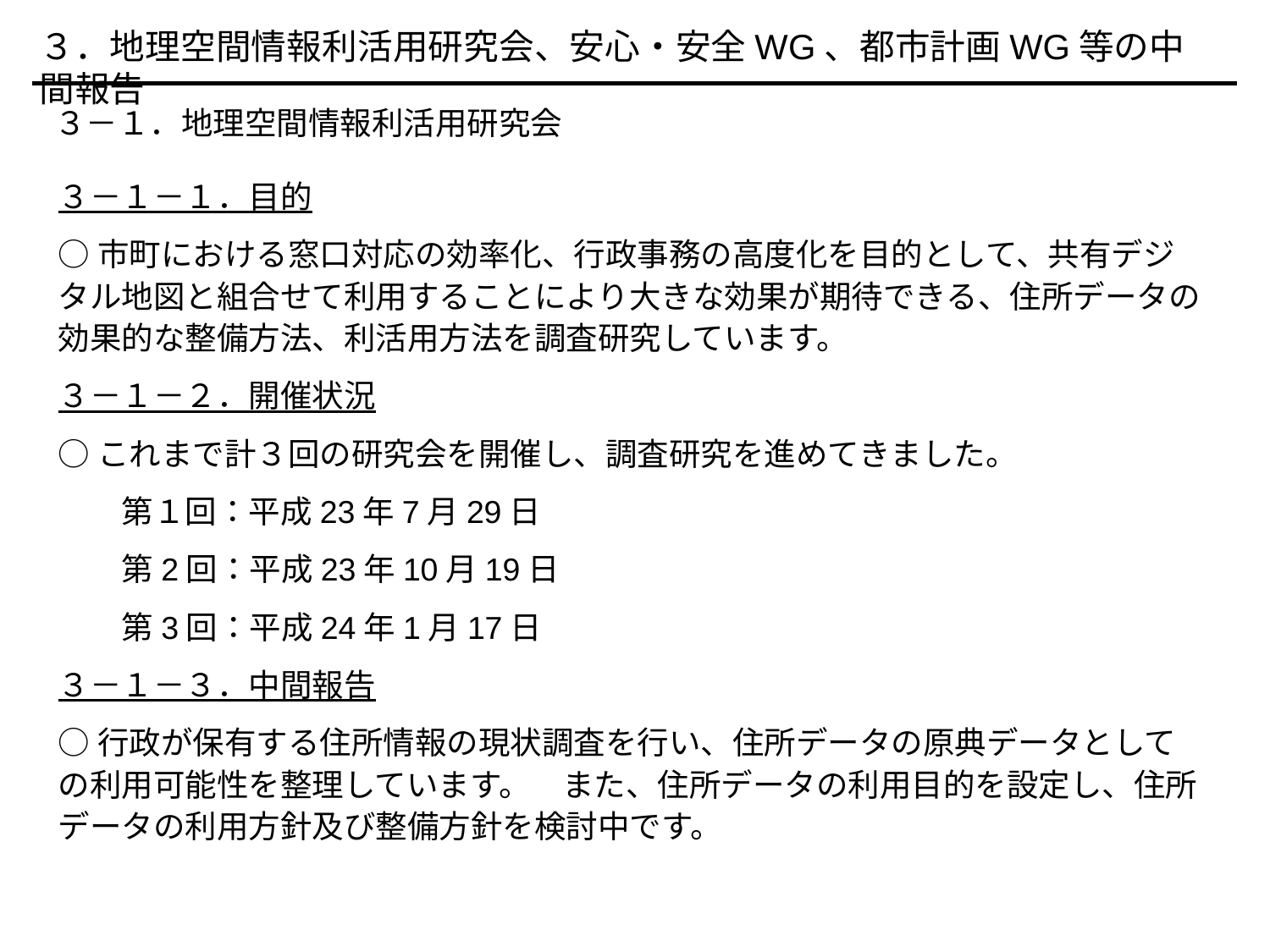

３．地理空間情報利活用研究会、安心・安全WG、都市計画WG等の中間報告
　３－１．地理空間情報利活用研究会
３－１－１．目的
○市町における窓口対応の効率化、行政事務の高度化を目的として、共有デジタル地図と組合せて利用することにより大きな効果が期待できる、住所データの効果的な整備方法、利活用方法を調査研究しています。
３－１－２．開催状況
○これまで計３回の研究会を開催し、調査研究を進めてきました。
　　第１回：平成23年7月29日
　　第2回：平成23年10月19日
　　第3回：平成24年1月17日
３－１－３．中間報告
○行政が保有する住所情報の現状調査を行い、住所データの原典データとしての利用可能性を整理しています。　また、住所データの利用目的を設定し、住所データの利用方針及び整備方針を検討中です。

13